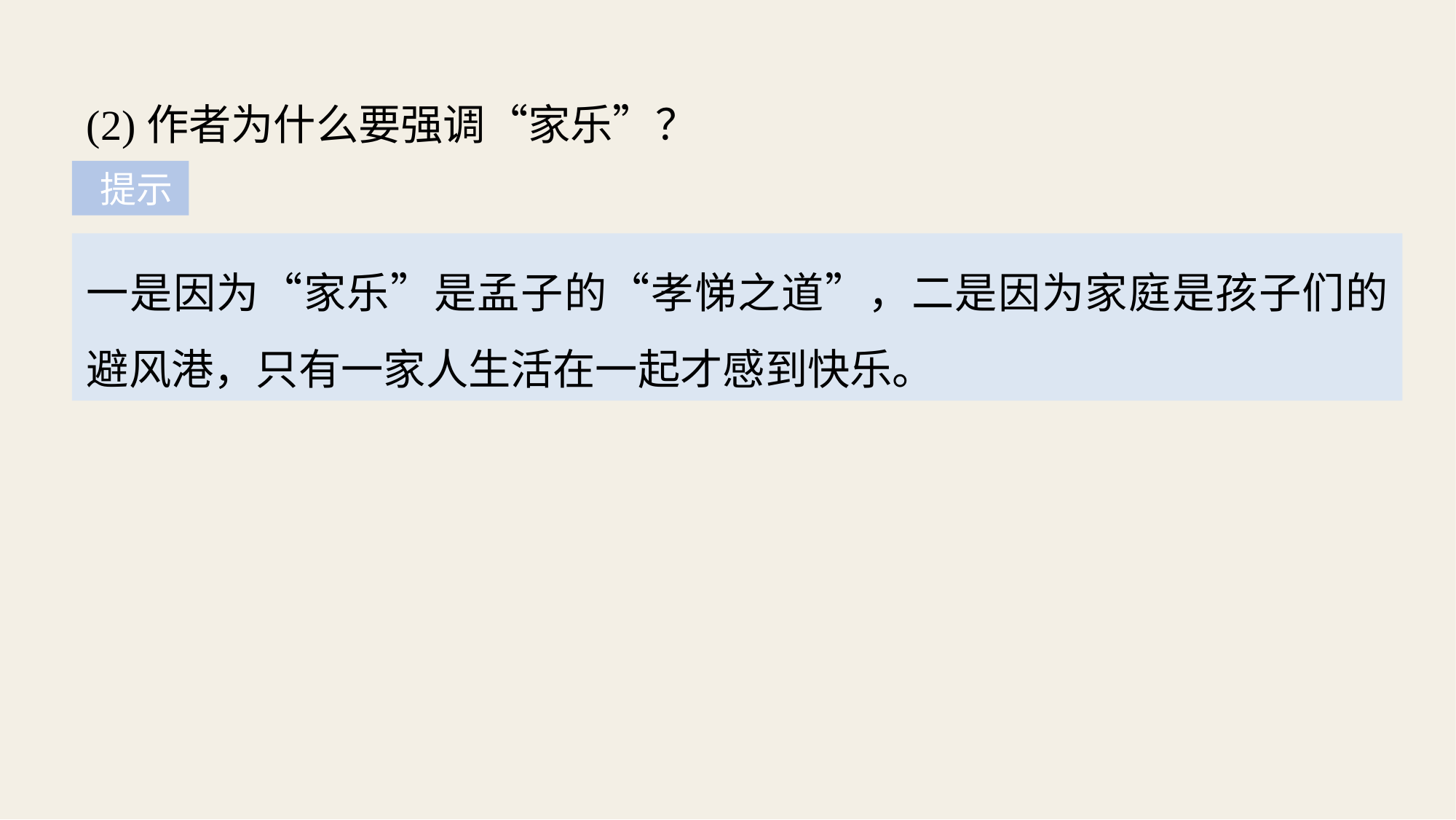

(2)作者为什么要强调“家乐”？
 提示
一是因为“家乐”是孟子的“孝悌之道”，二是因为家庭是孩子们的避风港，只有一家人生活在一起才感到快乐。